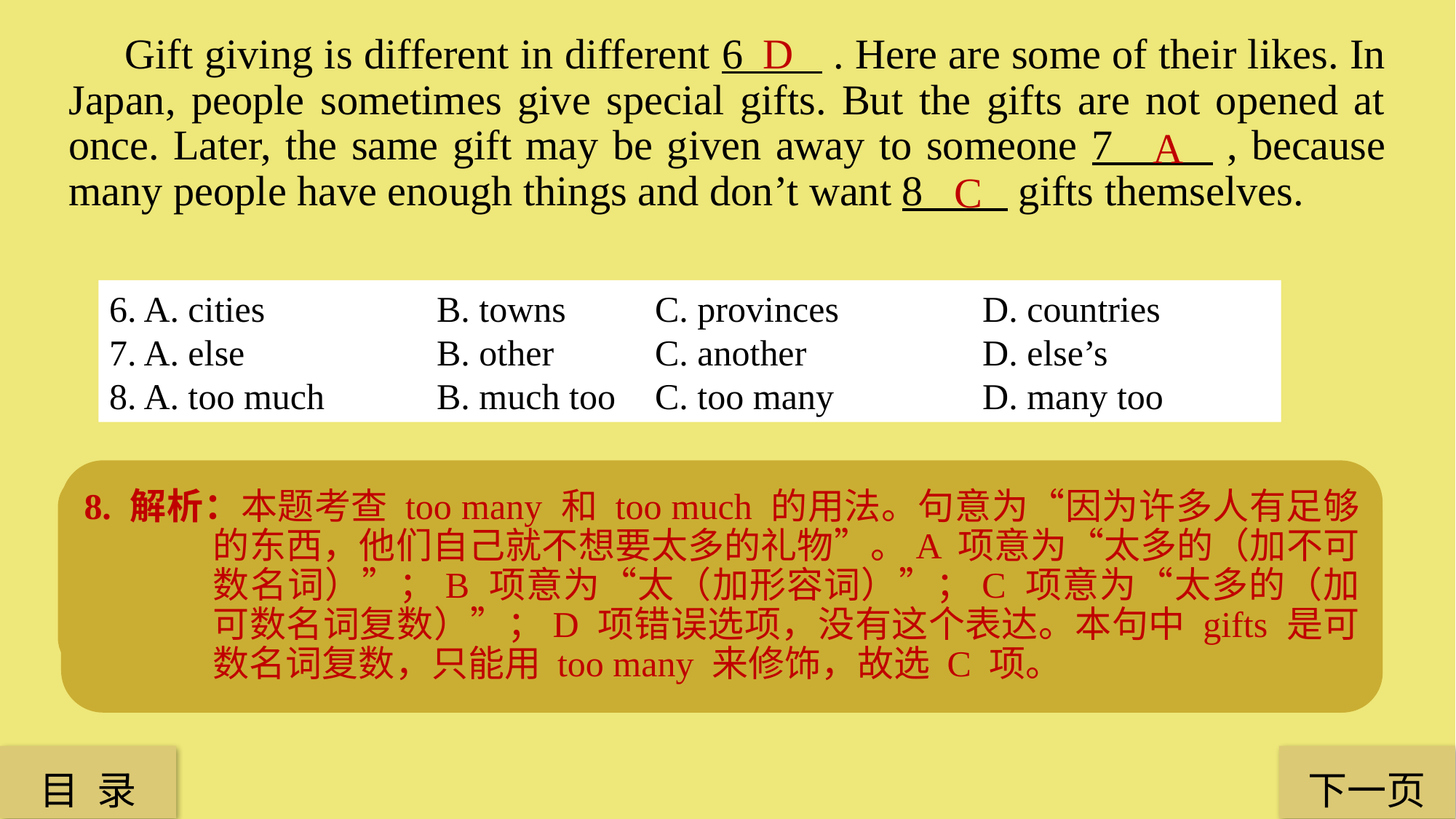

D
     Gift giving is different in different 6        . Here are some of their likes. In Japan, people sometimes give special gifts. But the gifts are not opened at once. Later, the same gift may be given away to someone 7        , because many people have enough things and don’t want 8         gifts themselves.
A
 C
6. A. cities 		B. towns 	C. provinces 		D. countries
7. A. else 		B. other 	C. another 		D. else’s
8. A. too much 	B. much too 	C. too many 		D. many too
8. 解析：本题考查 too many 和 too much 的用法。句意为“因为许多人有足够的东西，他们自己就不想要太多的礼物”。A 项意为“太多的（加不可数名词）”；B 项意为“太（加形容词）”；C 项意为“太多的（加可数名词复数）”；D 项错误选项，没有这个表达。本句中 gifts 是可数名词复数，只能用 too many 来修饰，故选 C 项。
6. 解析：本题考查名词。句意为“在不同的国家送礼物是不一样的”。A 项意为“城市”；B 项意为“城镇”；C 项意为“省”；D 项意为“国家”。通过下文 In Japan（在日本）描述，可知此处是要说在不同的国家送礼物的方式是不一样的，故选 D 项。
7. 解析：本题考查代词的用法。句意为“后来，相同的礼物可能会被转赠给其他人”。A项意为“其他”；B 项意为“其他的”；C 项意为“另一个”；D 项意为“其他的”。可知这件礼物给了别人，someone 是不定代词，意为“某人”，someone else 意为“其他某个人”，其他的选项不能在不定代词 someone 后面作后置定语表示“其他的”，故选 A 项。